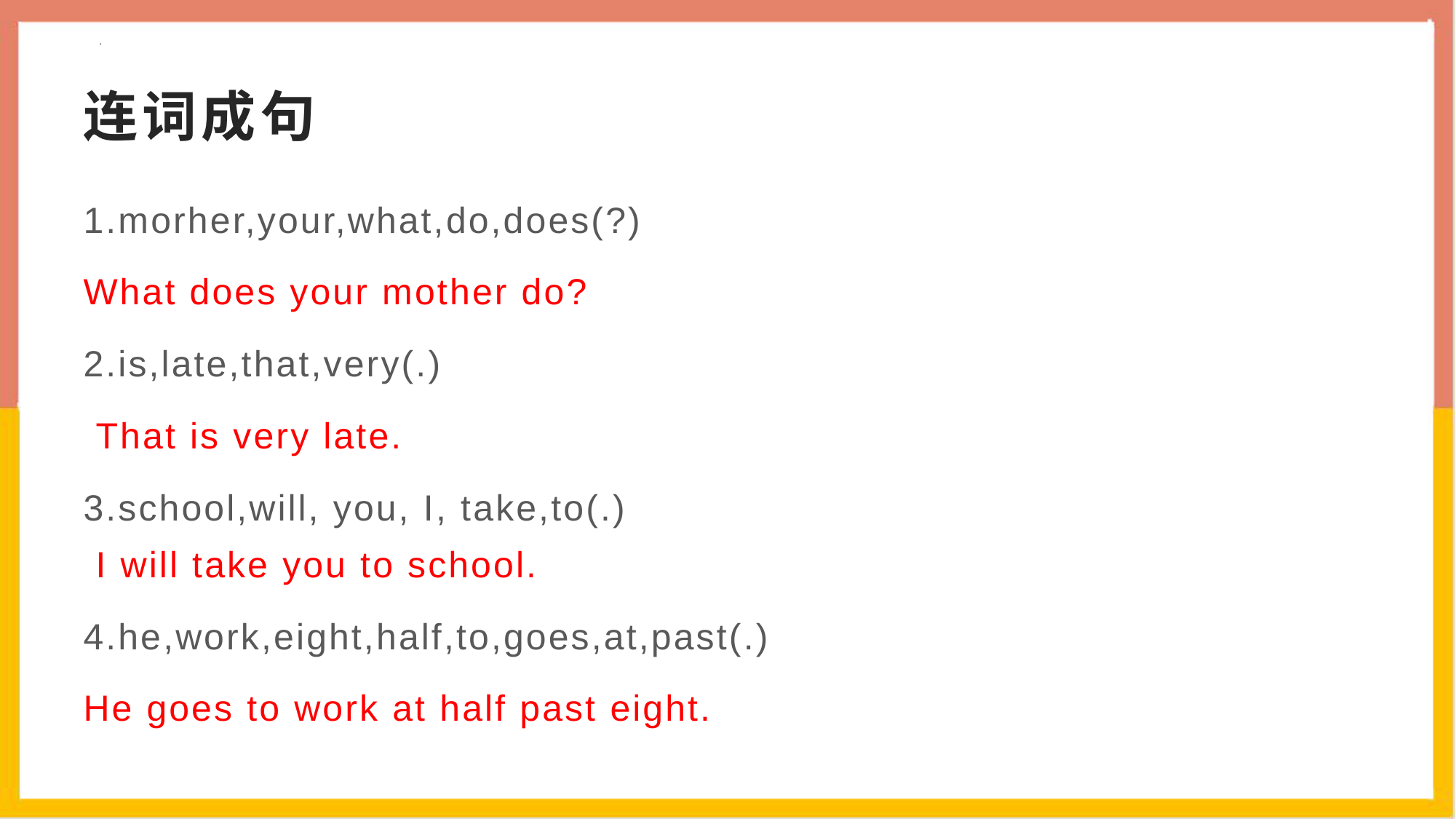

# 连词成句
1.morher,your,what,do,does(?)
What does your mother do?
2.is,late,that,very(.)
 That is very late.
3.school,will, you, I, take,to(.)
 I will take you to school.
4.he,work,eight,half,to,goes,at,past(.)
He goes to work at half past eight.